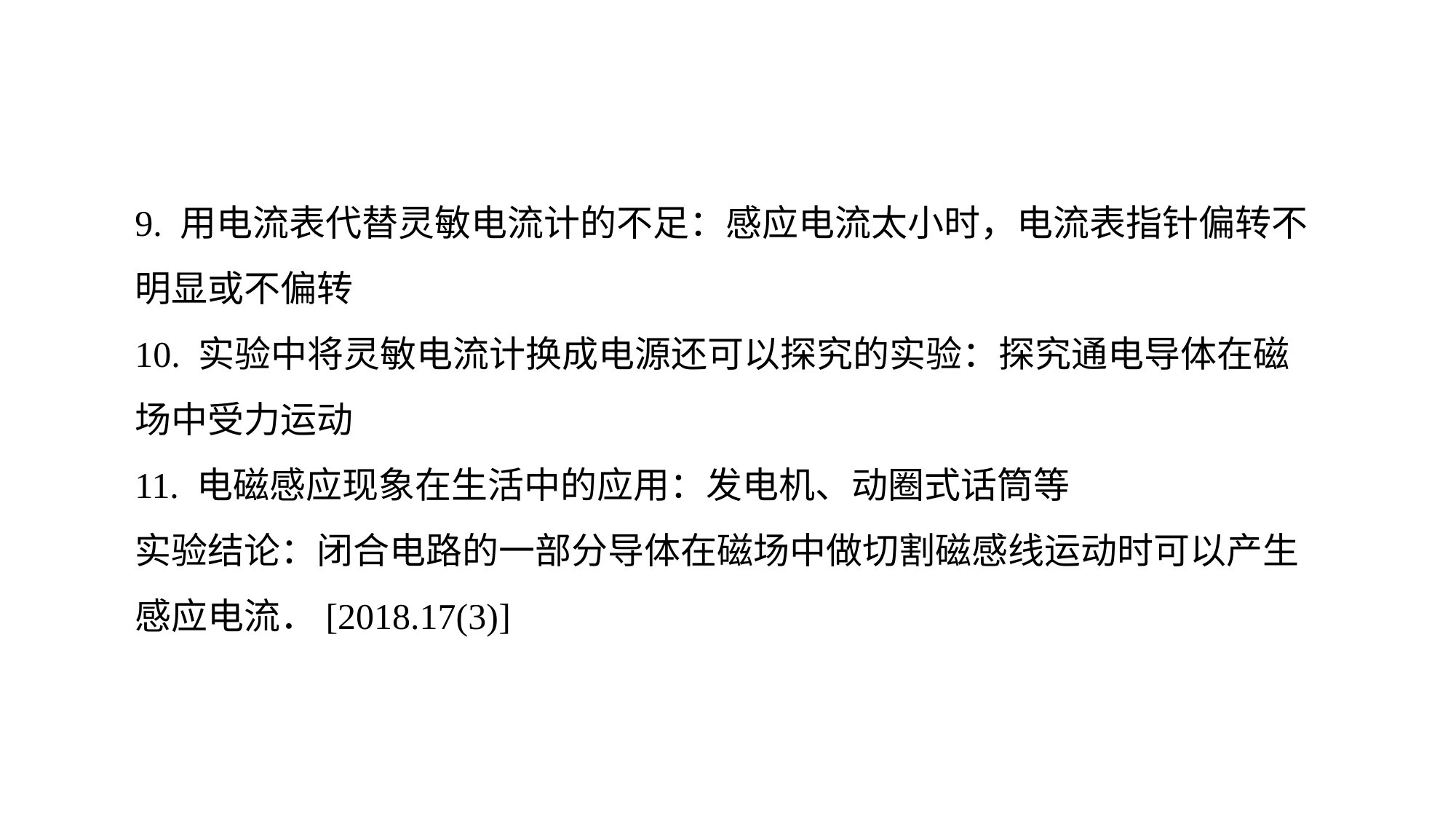

9. 用电流表代替灵敏电流计的不足：感应电流太小时，电流表指针偏转不明显或不偏转
10. 实验中将灵敏电流计换成电源还可以探究的实验：探究通电导体在磁场中受力运动
11. 电磁感应现象在生活中的应用：发电机、动圈式话筒等
实验结论：闭合电路的一部分导体在磁场中做切割磁感线运动时可以产生感应电流．[2018.17(3)]